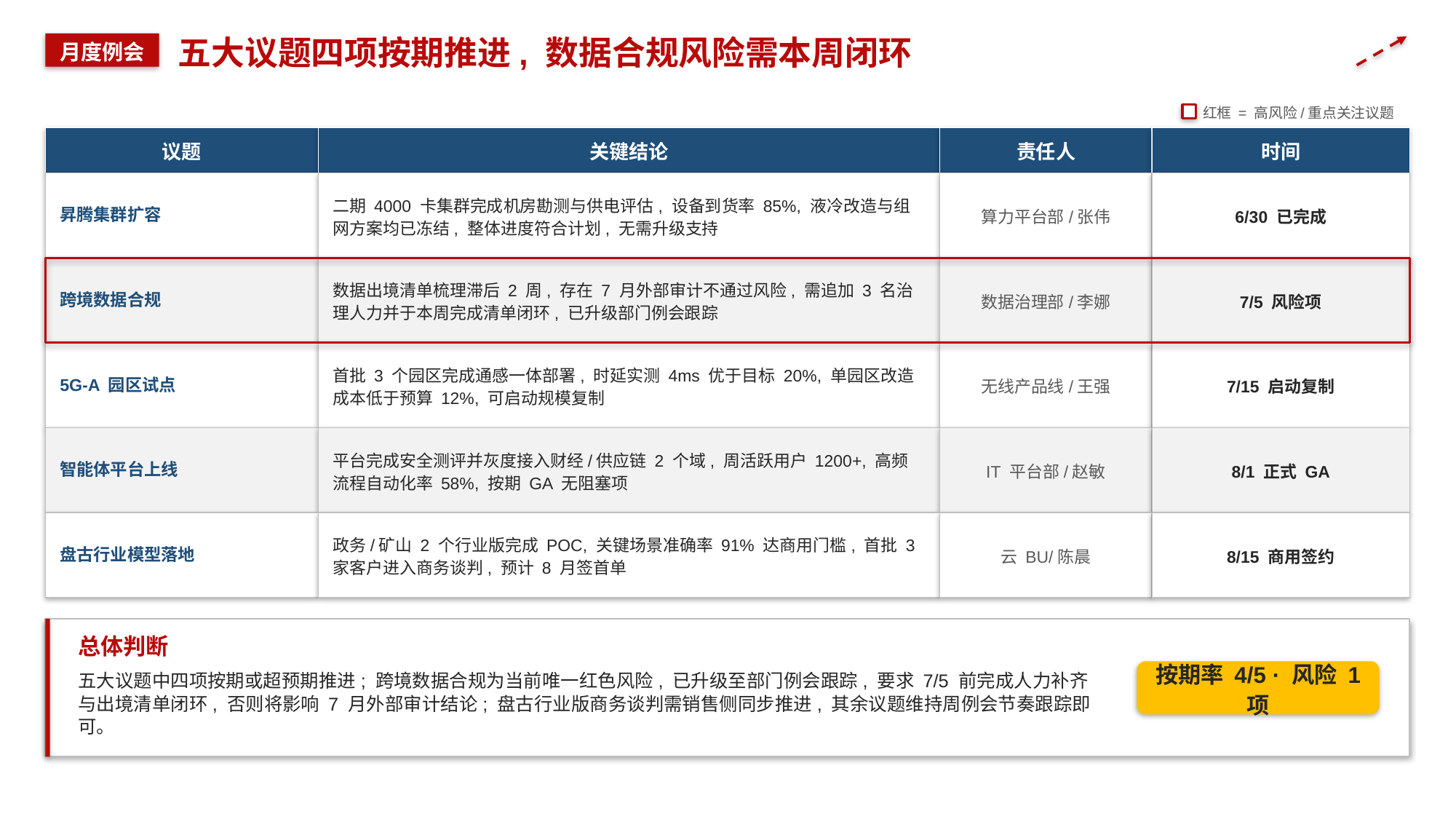

五大议题四项按期推进, 数据合规风险需本周闭环

月度例会
红框 = 高风险/重点关注议题

议题

关键结论

责任人

时间

昇腾集群扩容

算力平台部/张伟

6/30 已完成
二期 4000 卡集群完成机房勘测与供电评估, 设备到货率 85%, 液冷改造与组网方案均已冻结, 整体进度符合计划, 无需升级支持

跨境数据合规

数据治理部/李娜

7/5 风险项
数据出境清单梳理滞后 2 周, 存在 7 月外部审计不通过风险, 需追加 3 名治理人力并于本周完成清单闭环, 已升级部门例会跟踪

5G-A 园区试点

无线产品线/王强

7/15 启动复制
首批 3 个园区完成通感一体部署, 时延实测 4ms 优于目标 20%, 单园区改造成本低于预算 12%, 可启动规模复制

智能体平台上线

IT 平台部/赵敏

8/1 正式 GA
平台完成安全测评并灰度接入财经/供应链 2 个域, 周活跃用户 1200+, 高频流程自动化率 58%, 按期 GA 无阻塞项

盘古行业模型落地

云 BU/陈晨

8/15 商用签约
政务/矿山 2 个行业版完成 POC, 关键场景准确率 91% 达商用门槛, 首批 3 家客户进入商务谈判, 预计 8 月签首单

总体判断
五大议题中四项按期或超预期推进; 跨境数据合规为当前唯一红色风险, 已升级至部门例会跟踪, 要求 7/5 前完成人力补齐与出境清单闭环, 否则将影响 7 月外部审计结论; 盘古行业版商务谈判需销售侧同步推进, 其余议题维持周例会节奏跟踪即可。

按期率 4/5 · 风险 1 项